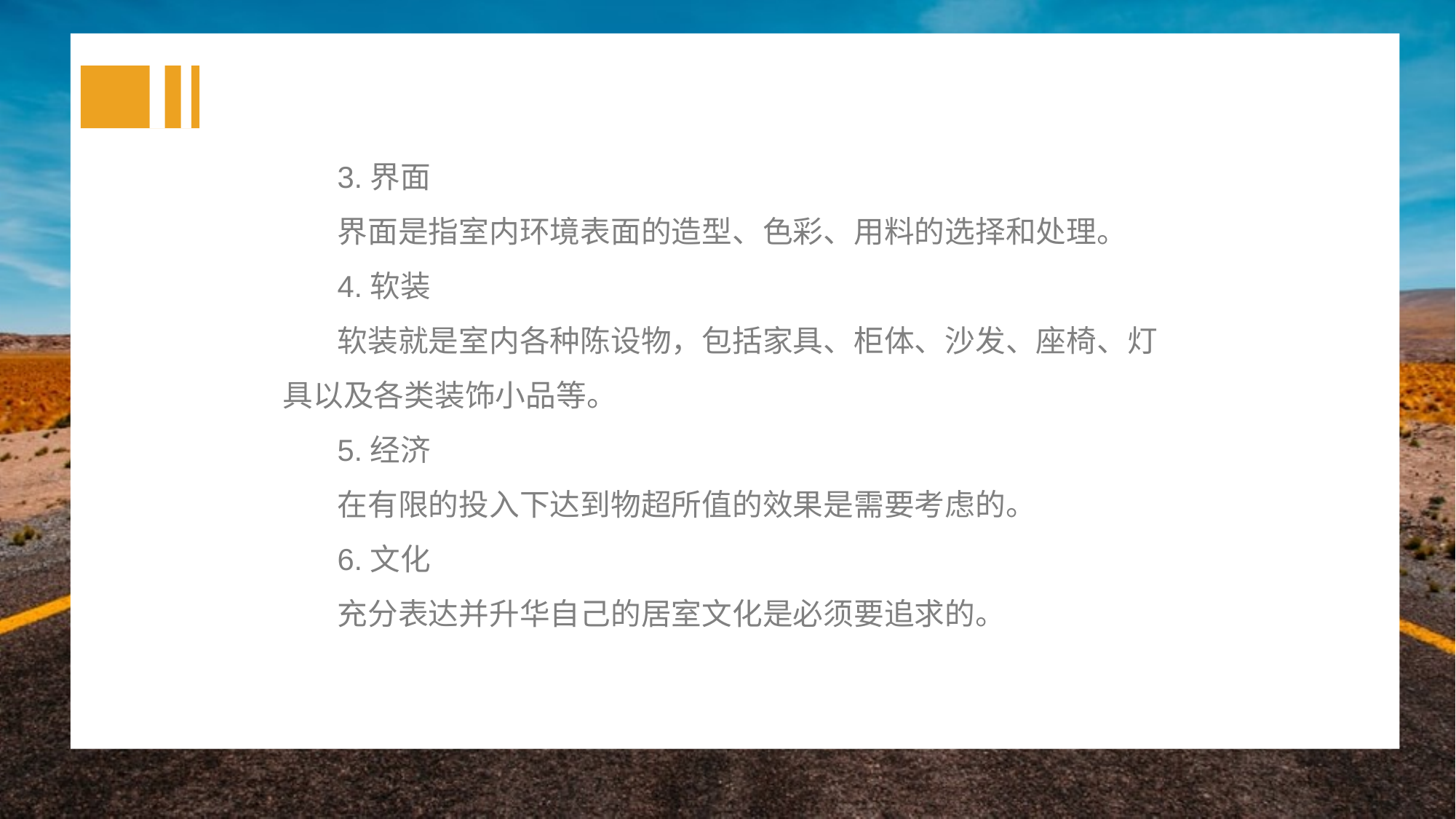

3.界面
界面是指室内环境表面的造型、色彩、用料的选择和处理。
4.软装
软装就是室内各种陈设物，包括家具、柜体、沙发、座椅、灯具以及各类装饰小品等。
5.经济
在有限的投入下达到物超所值的效果是需要考虑的。
6.文化
充分表达并升华自己的居室文化是必须要追求的。